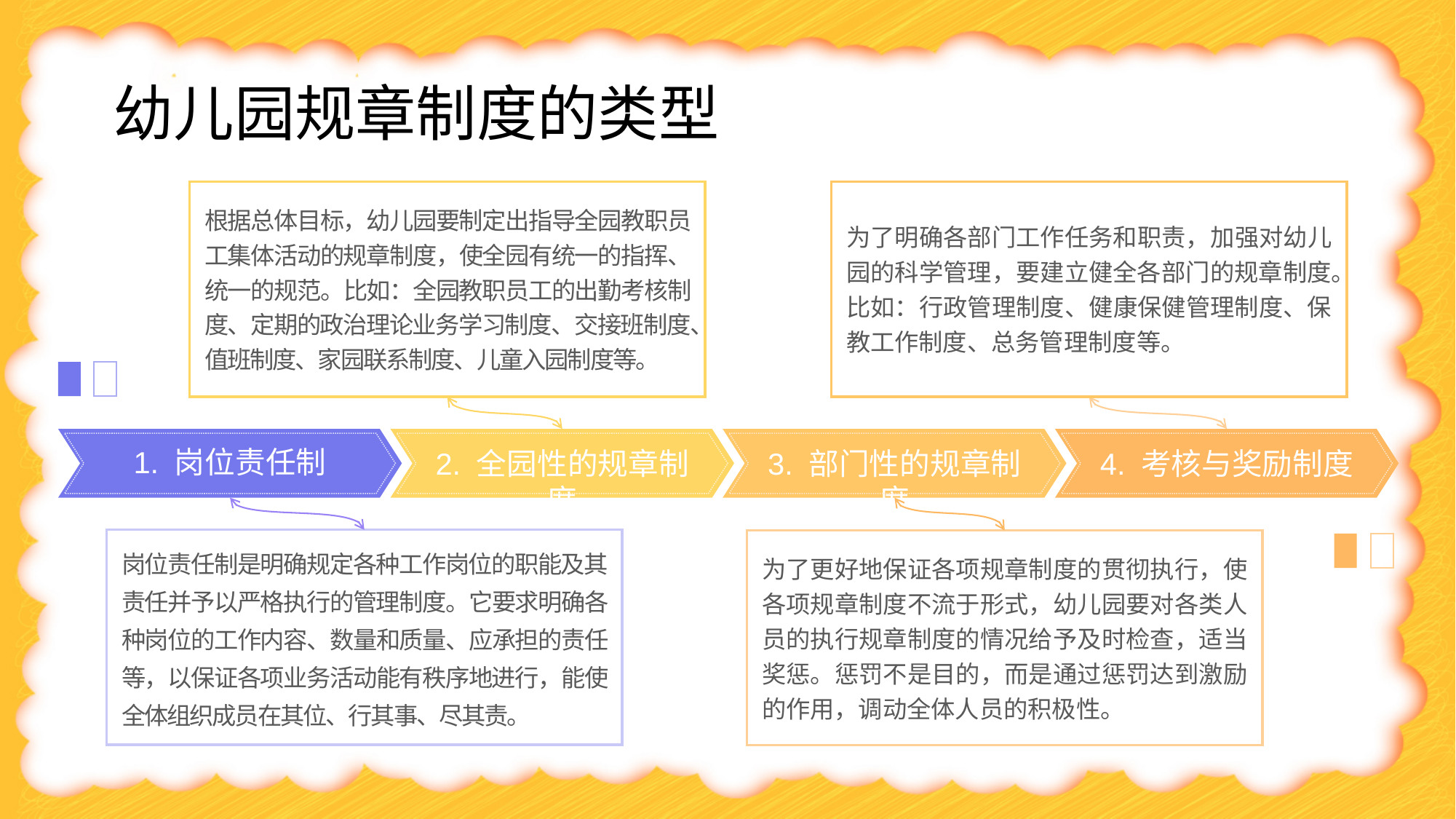

幼儿园规章制度的类型

为了明确各部门工作任务和职责，加强对幼儿园的科学管理，要建立健全各部门的规章制度。比如：行政管理制度、健康保健管理制度、保教工作制度、总务管理制度等。
根据总体目标，幼儿园要制定出指导全园教职员工集体活动的规章制度，使全园有统一的指挥、统一的规范。比如：全园教职员工的出勤考核制度、定期的政治理论业务学习制度、交接班制度、值班制度、家园联系制度、儿童入园制度等。

1. 岗位责任制

2. 全园性的规章制度

3. 部门性的规章制度

4. 考核与奖励制度

岗位责任制是明确规定各种工作岗位的职能及其责任并予以严格执行的管理制度。它要求明确各种岗位的工作内容、数量和质量、应承担的责任等，以保证各项业务活动能有秩序地进行，能使全体组织成员在其位、行其事、尽其责。
为了更好地保证各项规章制度的贯彻执行，使各项规章制度不流于形式，幼儿园要对各类人员的执行规章制度的情况给予及时检查，适当奖惩。惩罚不是目的，而是通过惩罚达到激励的作用，调动全体人员的积极性。